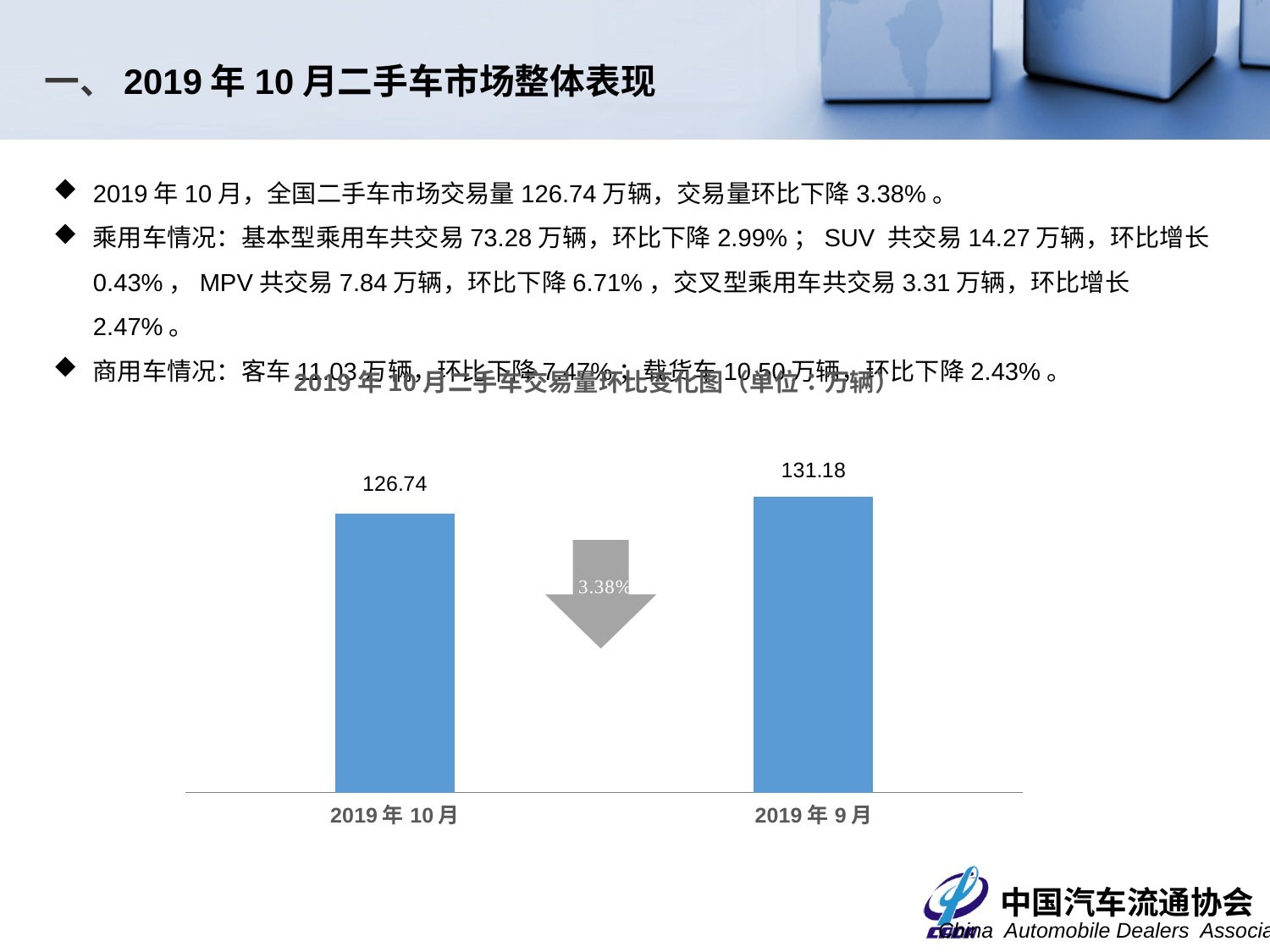

一、2019年10月二手车市场整体表现
2019年10月，全国二手车市场交易量126.74万辆，交易量环比下降3.38%。
乘用车情况：基本型乘用车共交易73.28万辆，环比下降2.99%；SUV 共交易14.27万辆，环比增长0.43%，MPV共交易7.84万辆，环比下降6.71%，交叉型乘用车共交易3.31万辆，环比增长2.47%。
商用车情况：客车11.03万辆，环比下降7.47%；载货车10.50万辆，环比下降2.43%。

### Chart: 2019年10月二手车交易量环比变化图（单位：万辆）

| Category |  |
|---|---|
| 43739 | 126.74 |
| 43709 | 131.18 |
 7.18%
1.19%